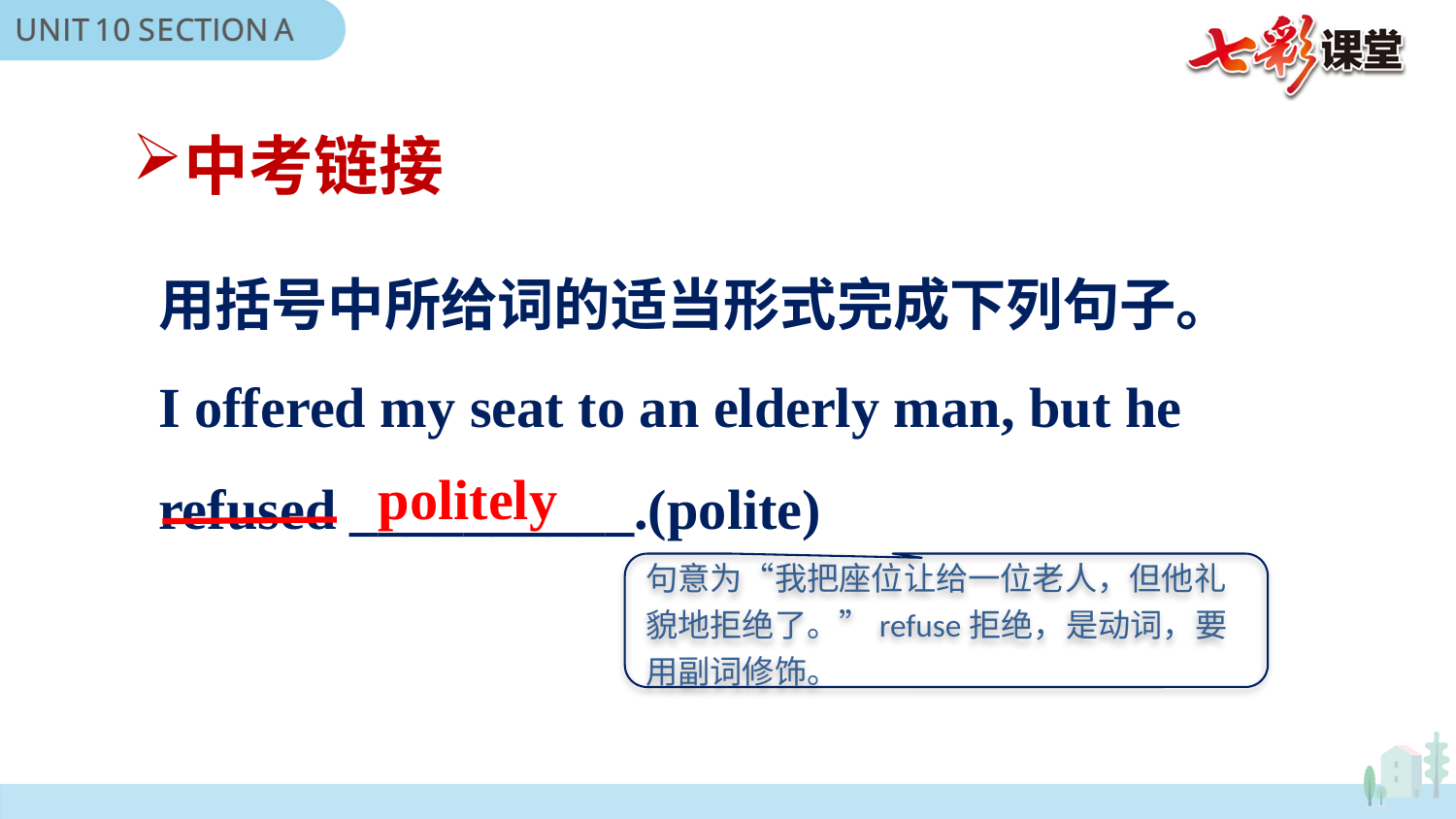

中考链接
用括号中所给词的适当形式完成下列句子。
I offered my seat to an elderly man, but he refused __________.(polite)
politely
句意为“我把座位让给一位老人，但他礼貌地拒绝了。”refuse拒绝，是动词，要用副词修饰。